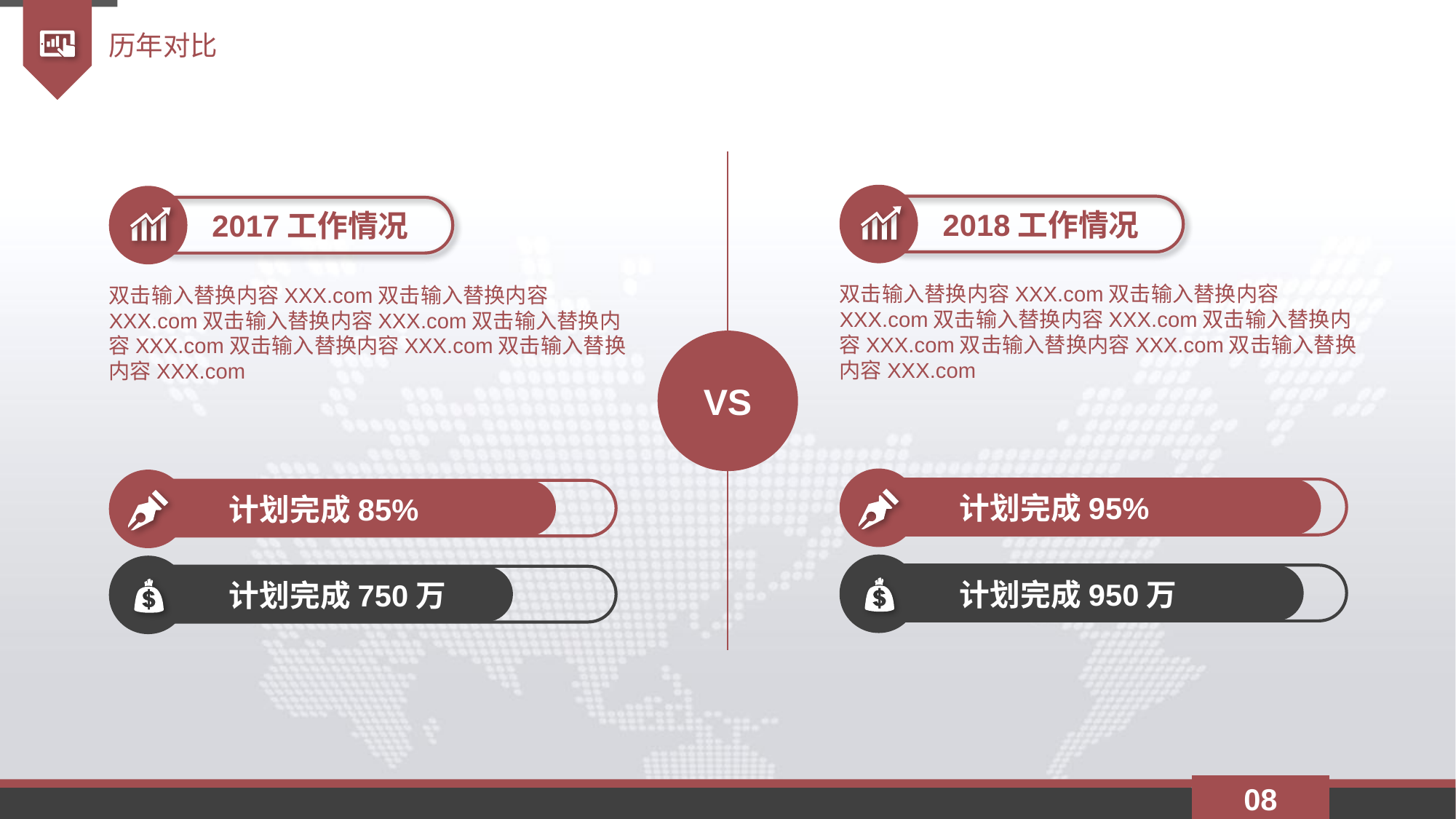

历年对比

2018工作情况

2017工作情况
双击输入替换内容XXX.com双击输入替换内容XXX.com双击输入替换内容XXX.com双击输入替换内容XXX.com双击输入替换内容XXX.com双击输入替换内容XXX.com
双击输入替换内容XXX.com双击输入替换内容XXX.com双击输入替换内容XXX.com双击输入替换内容XXX.com双击输入替换内容XXX.com双击输入替换内容XXX.com
VS

计划完成95%

计划完成85%

计划完成950万

计划完成750万

08

延时符